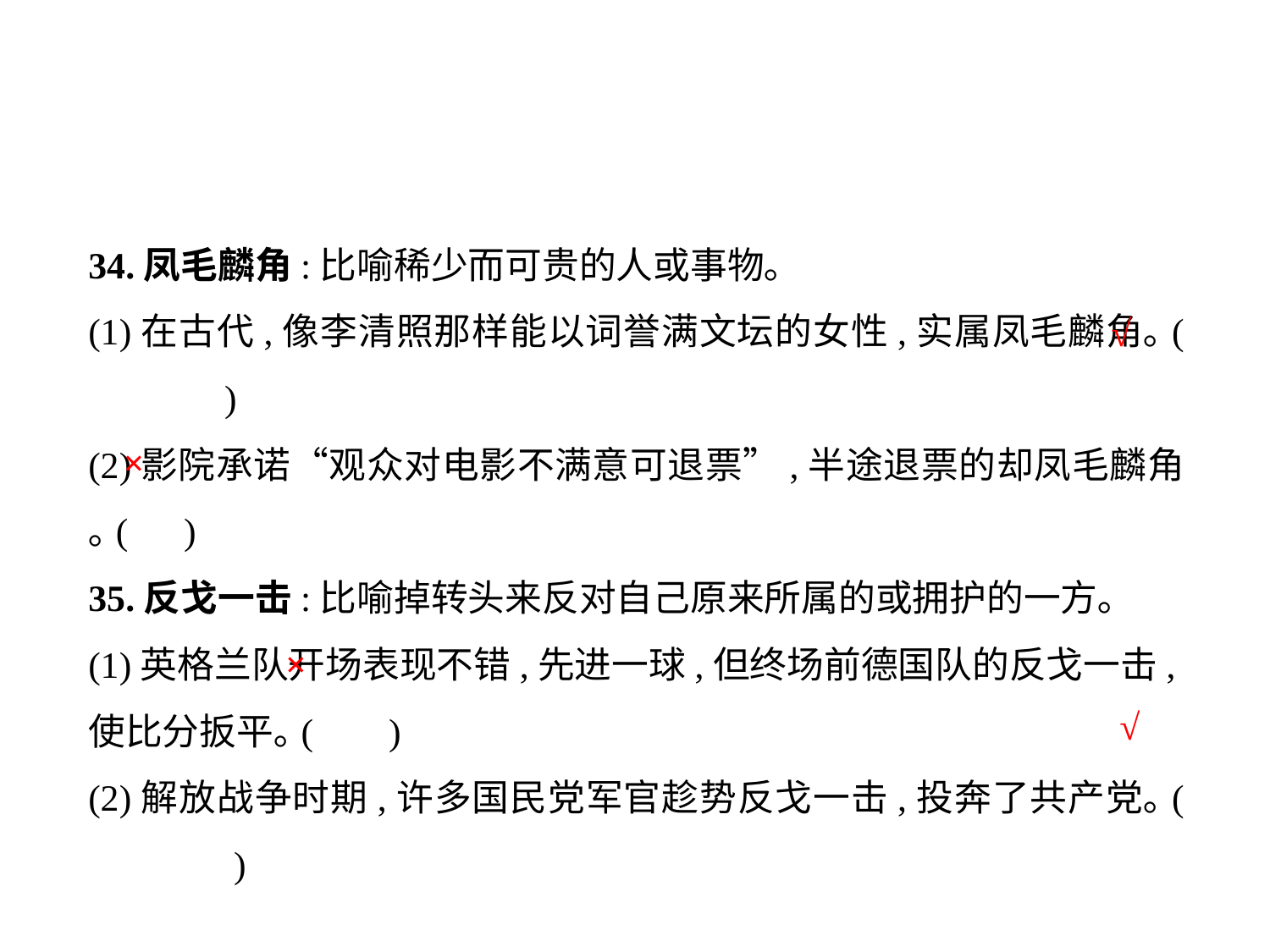

34.凤毛麟角:比喻稀少而可贵的人或事物｡
(1)在古代,像李清照那样能以词誉满文坛的女性,实属凤毛麟角｡(	 )
(2)影院承诺“观众对电影不满意可退票”,半途退票的却凤毛麟角｡(      )
35.反戈一击:比喻掉转头来反对自己原来所属的或拥护的一方｡
(1)英格兰队开场表现不错,先进一球,但终场前德国队的反戈一击,使比分扳平｡(	     )
(2)解放战争时期,许多国民党军官趁势反戈一击,投奔了共产党｡(	  )
√
×
×
√